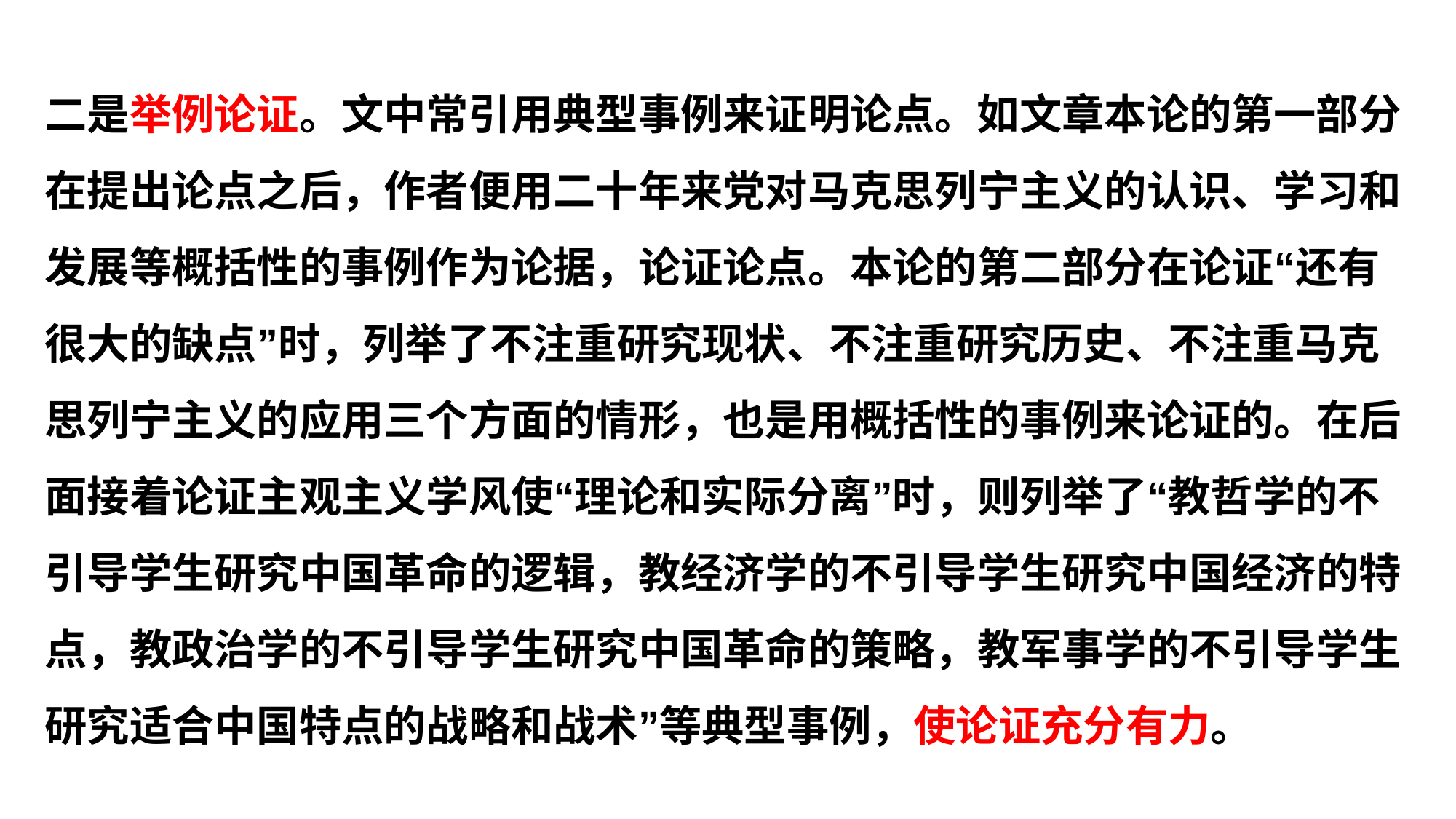

二是举例论证。文中常引用典型事例来证明论点。如文章本论的第一部分在提出论点之后，作者便用二十年来党对马克思列宁主义的认识、学习和发展等概括性的事例作为论据，论证论点。本论的第二部分在论证“还有很大的缺点”时，列举了不注重研究现状、不注重研究历史、不注重马克思列宁主义的应用三个方面的情形，也是用概括性的事例来论证的。在后面接着论证主观主义学风使“理论和实际分离”时，则列举了“教哲学的不引导学生研究中国革命的逻辑，教经济学的不引导学生研究中国经济的特点，教政治学的不引导学生研究中国革命的策略，教军事学的不引导学生研究适合中国特点的战略和战术”等典型事例，使论证充分有力。